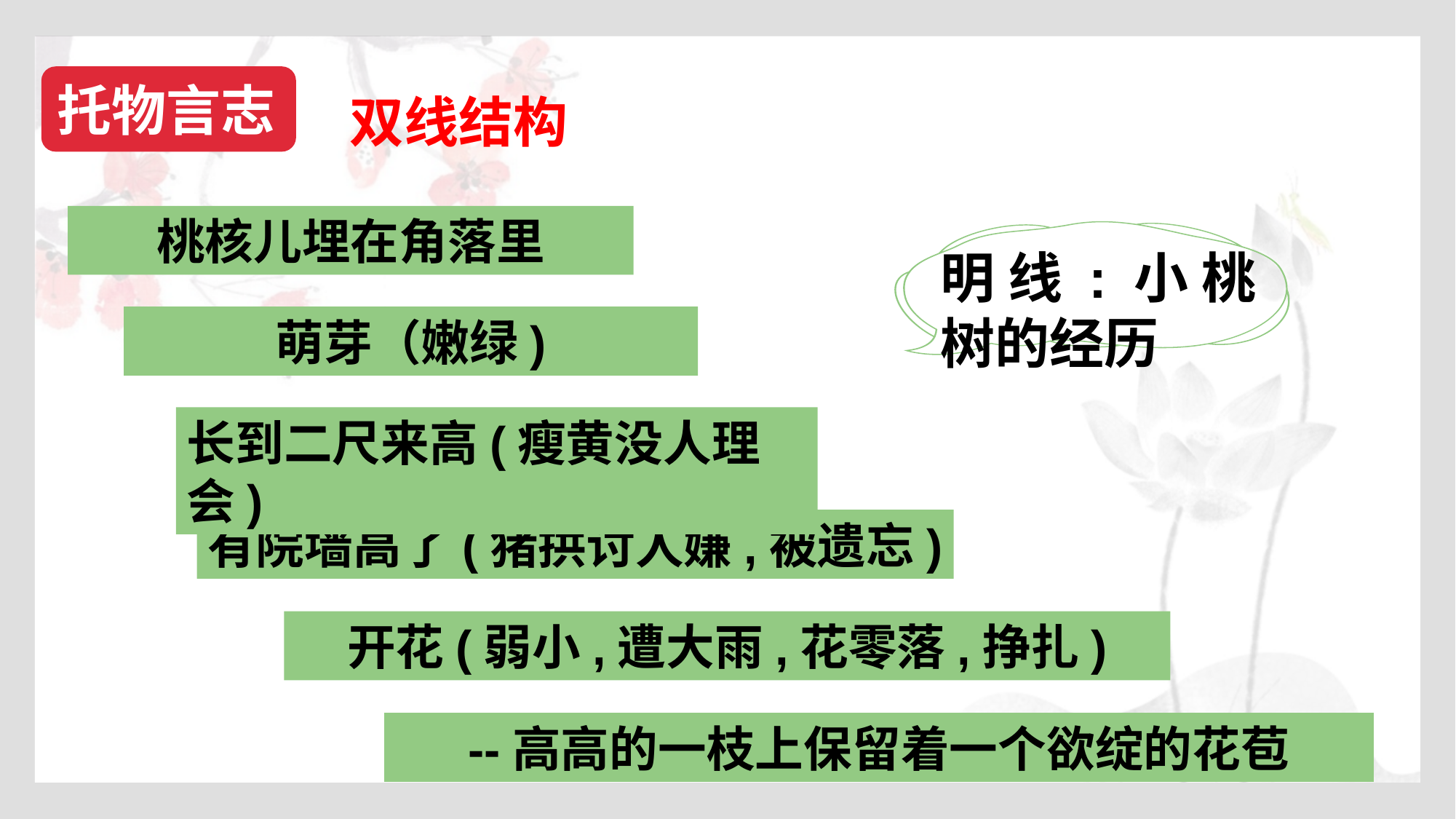

写作特色
托物言志
双线结构
桃核儿埋在角落里

明线:小桃树的经历
萌芽（嫩绿)
长到二尺来高(瘦黄没人理会)
有院墙高了(猪拱讨人嫌,被遗忘)
开花(弱小,遭大雨,花零落,挣扎)
--高高的一枝上保留着一个欲绽的花苞